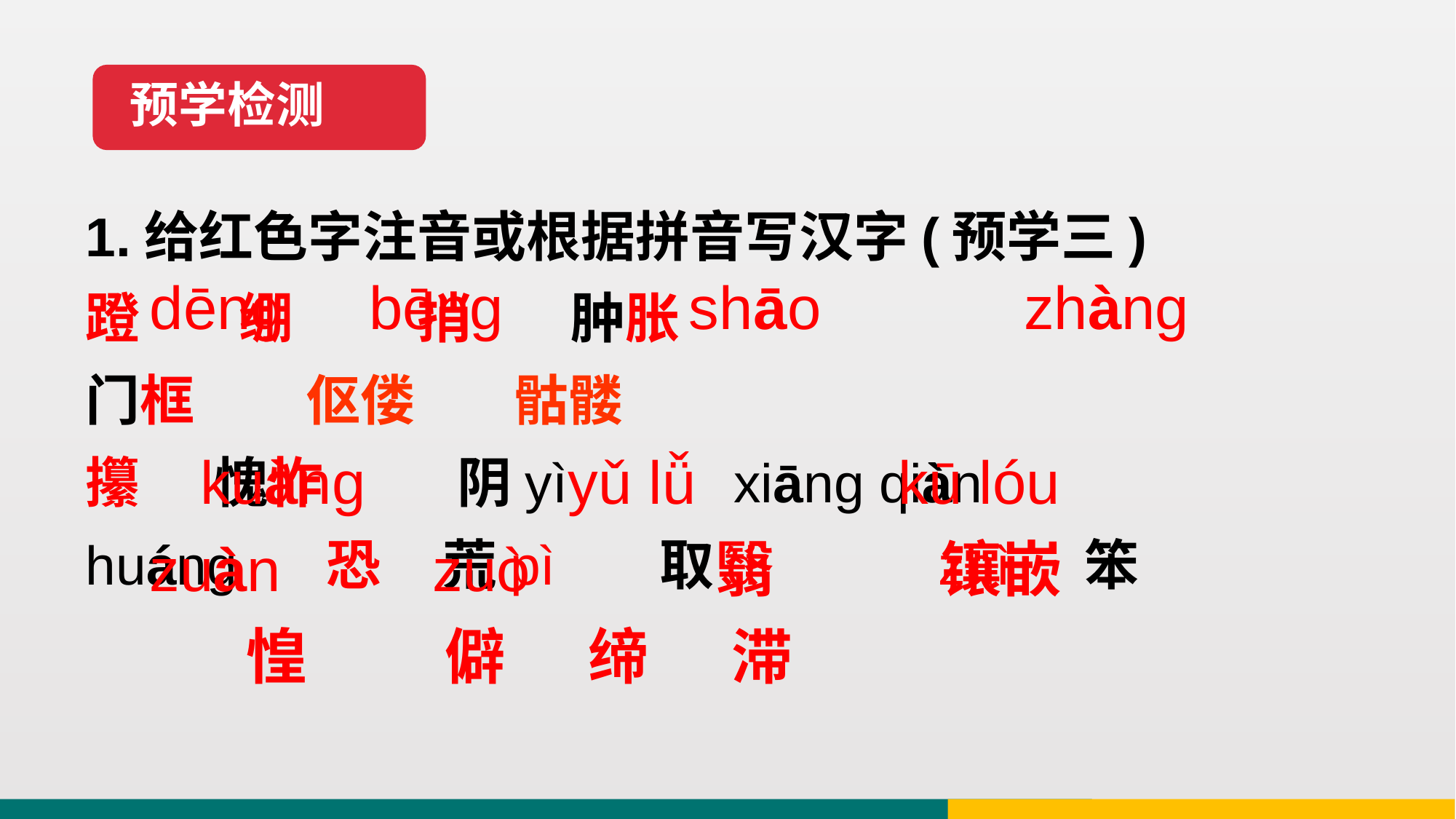

预学检测
1.给红色字注音或根据拼音写汉字(预学三)
蹬        绷          捎        肿胀
门框         伛偻        骷髅
攥      愧怍           阴yì           xiāng qiàn
huáng     恐     荒pì      取dì           zhì    笨
dēng     bēng           shāo            zhàng
   kuàng            yǔ lǚ            kū lóu
zuàn         zuò          翳            镶嵌
      惶          僻      缔      滞